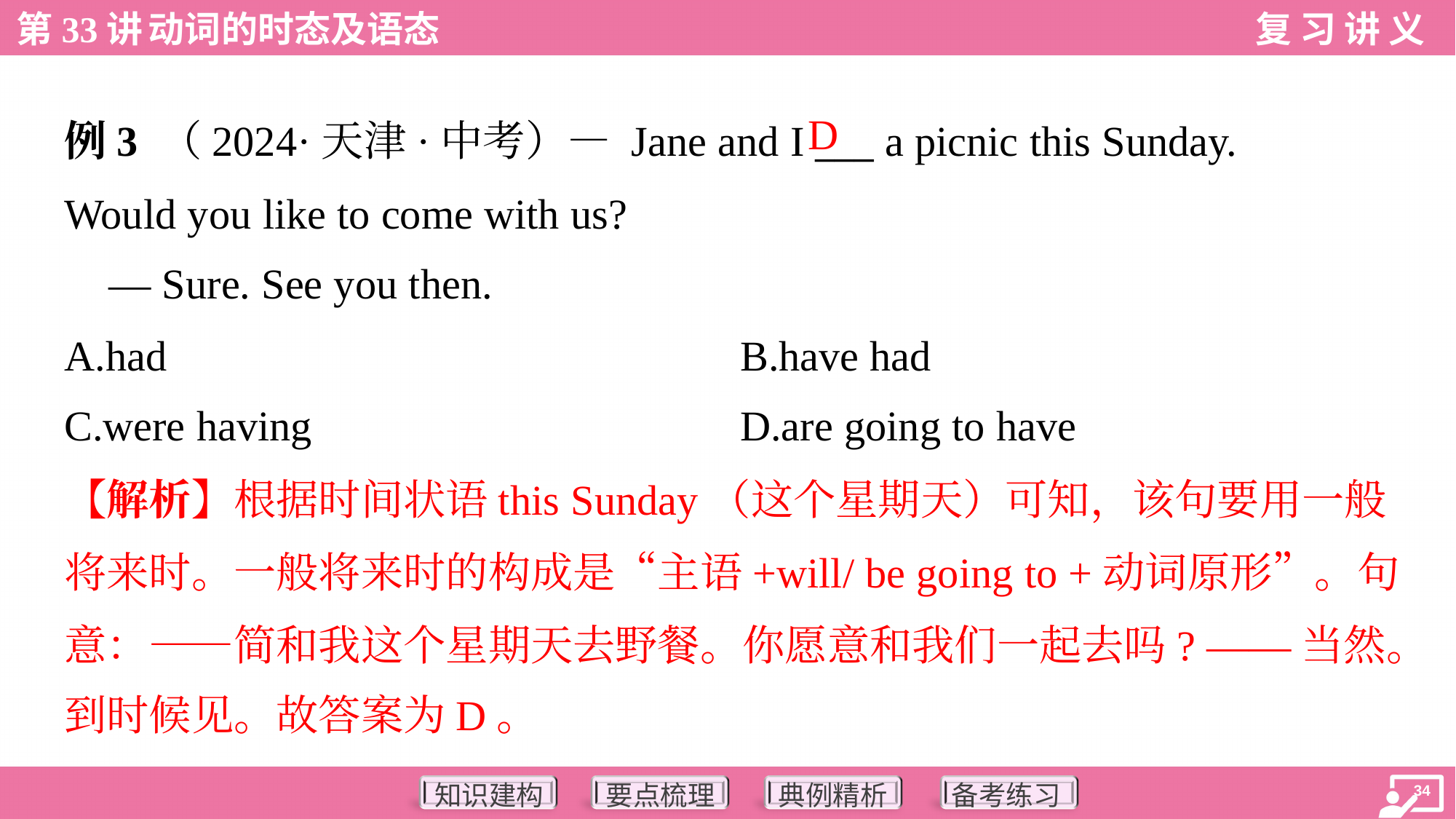

D
例3 （2024·天津·中考）— Jane and I ___ a picnic this Sunday.
Would you like to come with us?
    — Sure. See you then.
A.had	B.have had
C.were having	D.are going to have
【解析】根据时间状语this Sunday（这个星期天）可知，该句要用一般
将来时。一般将来时的构成是“主语+will/ be going to +动词原形”。句
意：——简和我这个星期天去野餐。你愿意和我们一起去吗? ——当然。
到时候见。故答案为D。